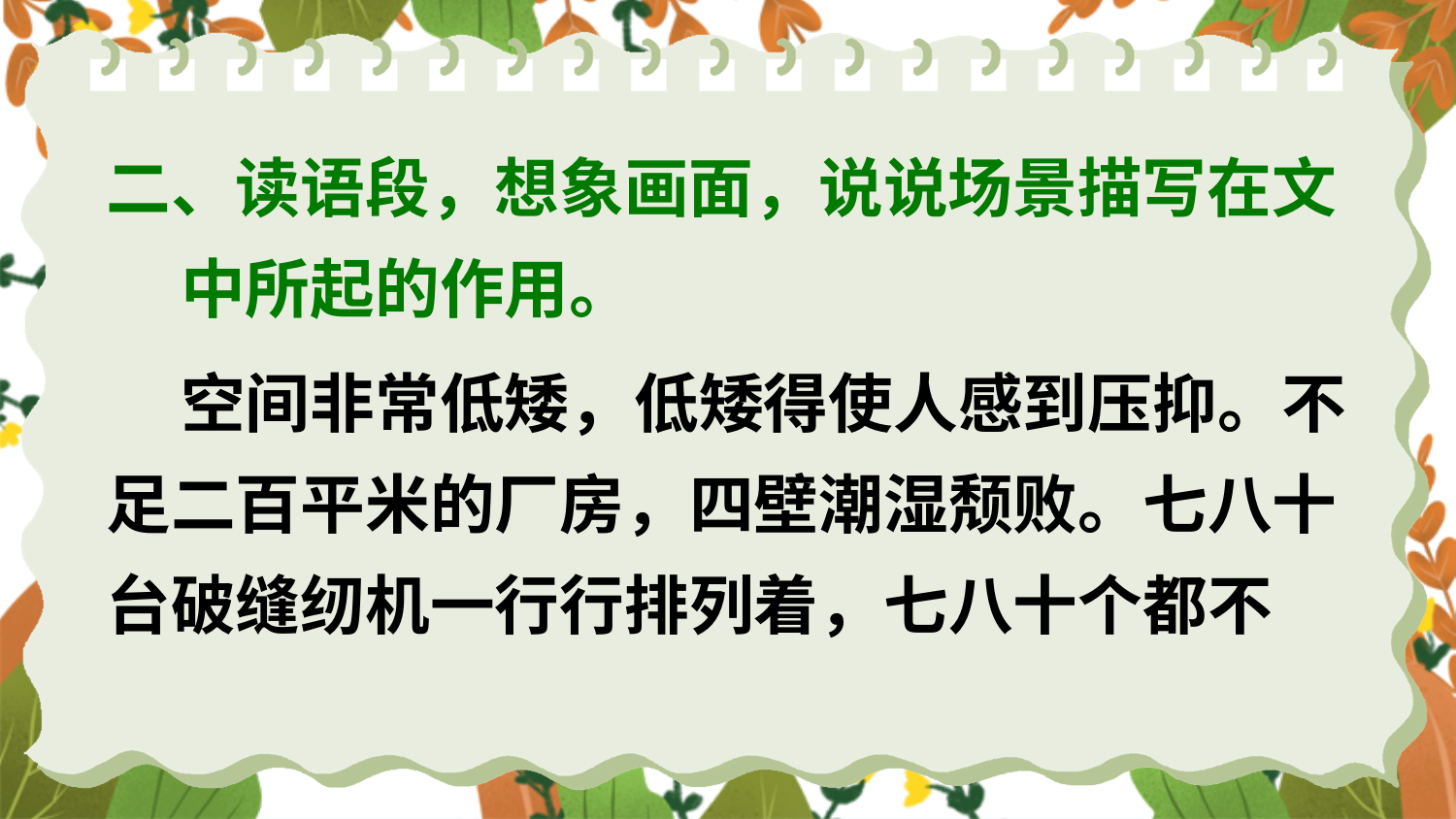

二、读语段，想象画面，说说场景描写在文
    中所起的作用。
    空间非常低矮，低矮得使人感到压抑。不足二百平米的厂房，四壁潮湿颓败。七八十台破缝纫机一行行排列着，七八十个都不